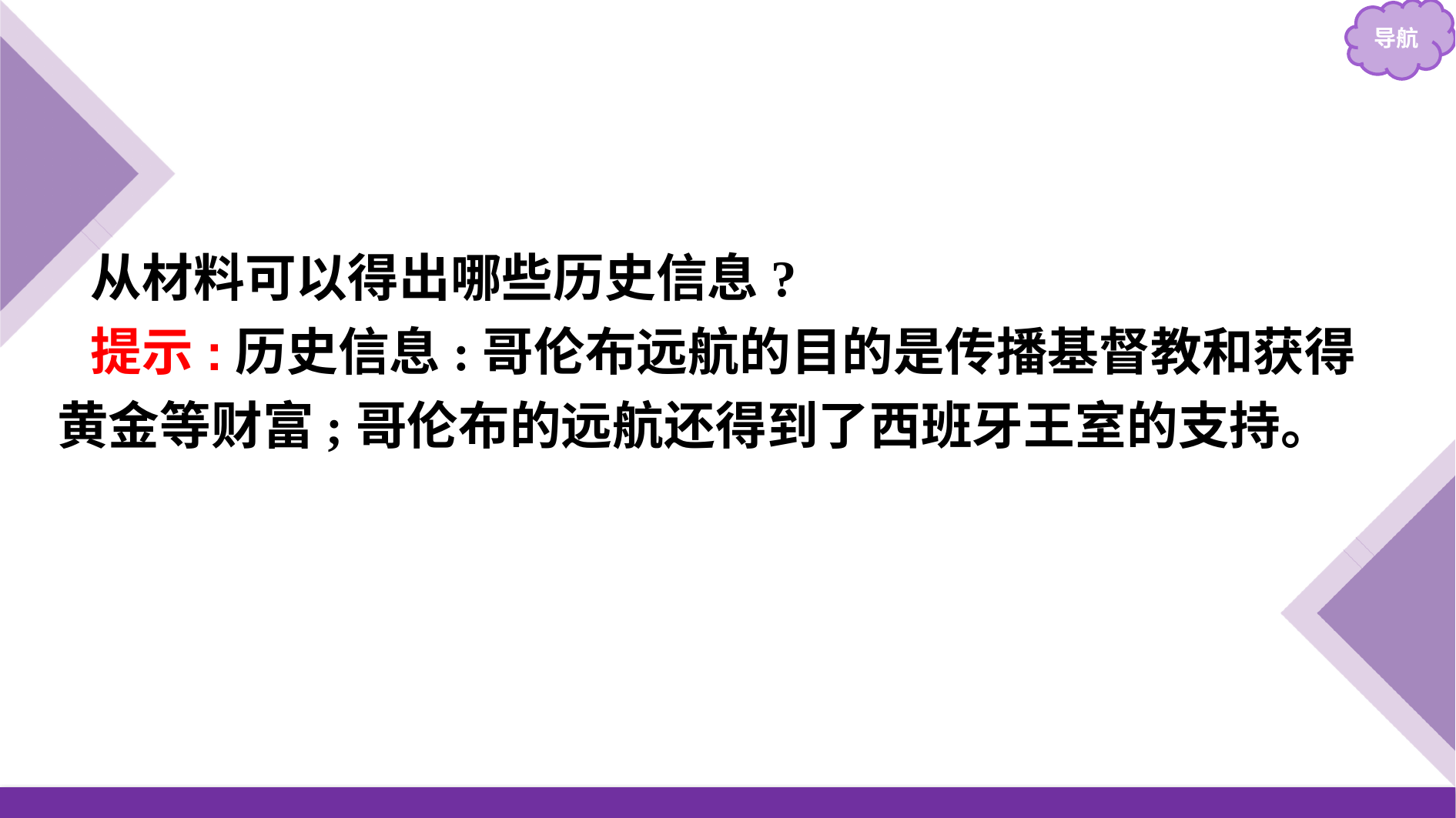

从材料可以得出哪些历史信息?
提示:历史信息:哥伦布远航的目的是传播基督教和获得黄金等财富;哥伦布的远航还得到了西班牙王室的支持。